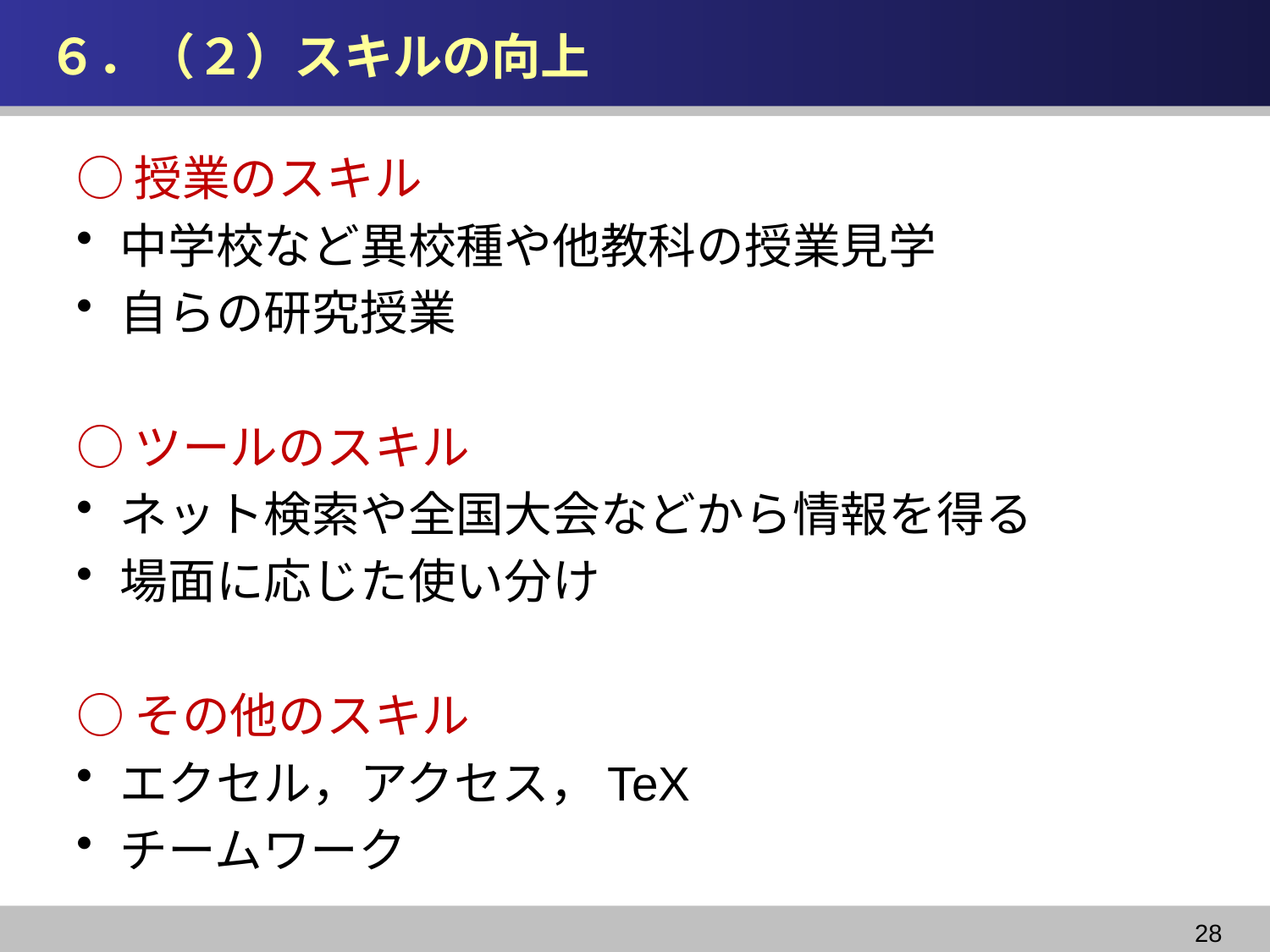

# ６．（２）スキルの向上
○授業のスキル
中学校など異校種や他教科の授業見学
自らの研究授業

○ツールのスキル
ネット検索や全国大会などから情報を得る
場面に応じた使い分け

○その他のスキル
エクセル，アクセス，TeX
チームワーク

28